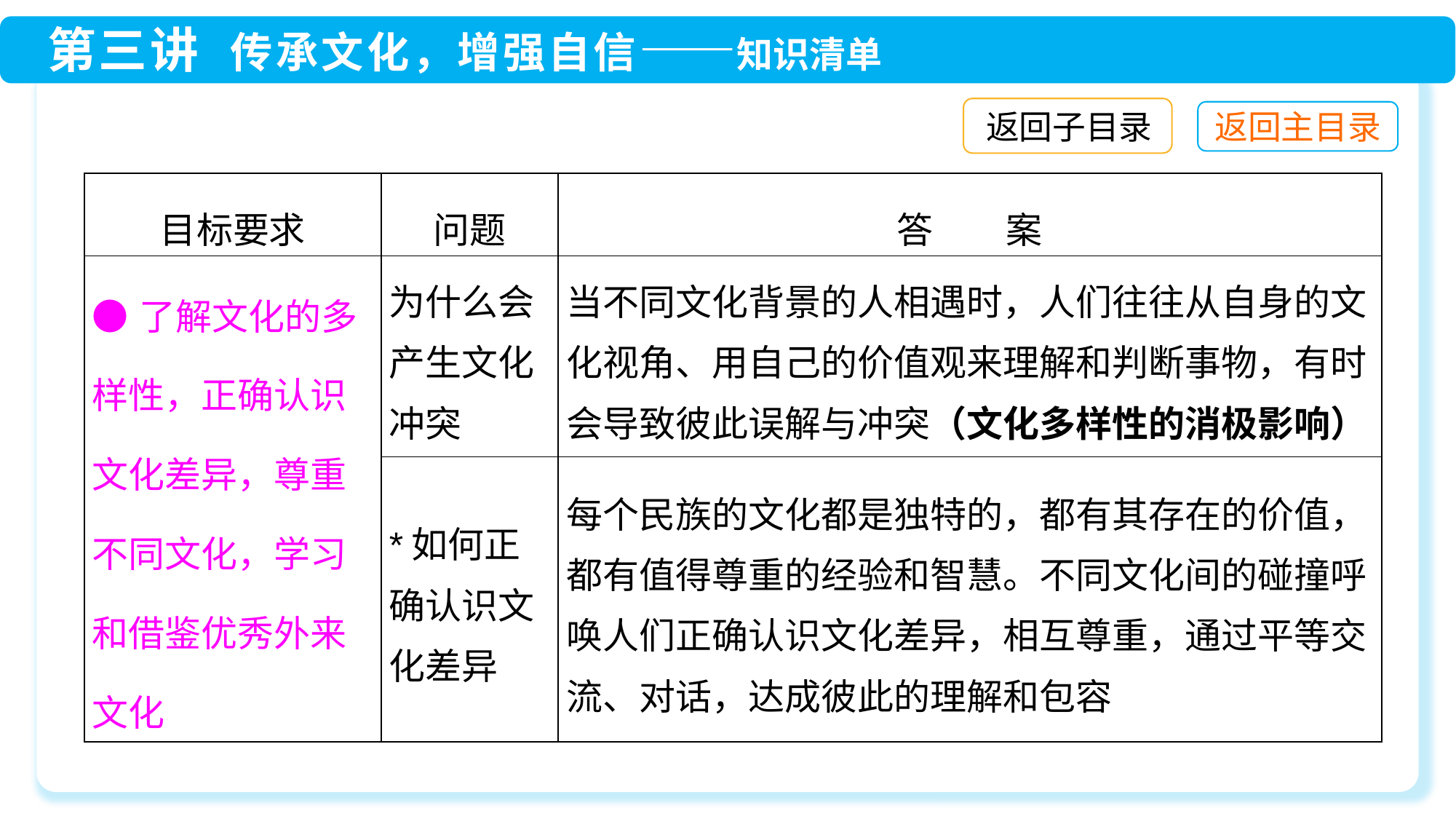

返回子目录
| 目标要求 | 问题 | 答　　案 |
| --- | --- | --- |
| ●了解文化的多样性，正确认识文化差异，尊重不同文化，学习和借鉴优秀外来文化 | 为什么会产生文化冲突 | 当不同文化背景的人相遇时，人们往往从自身的文化视角、用自己的价值观来理解和判断事物，有时会导致彼此误解与冲突（文化多样性的消极影响） |
|  | \*如何正确认识文化差异 | 每个民族的文化都是独特的，都有其存在的价值，都有值得尊重的经验和智慧。不同文化间的碰撞呼唤人们正确认识文化差异，相互尊重，通过平等交流、对话，达成彼此的理解和包容 |